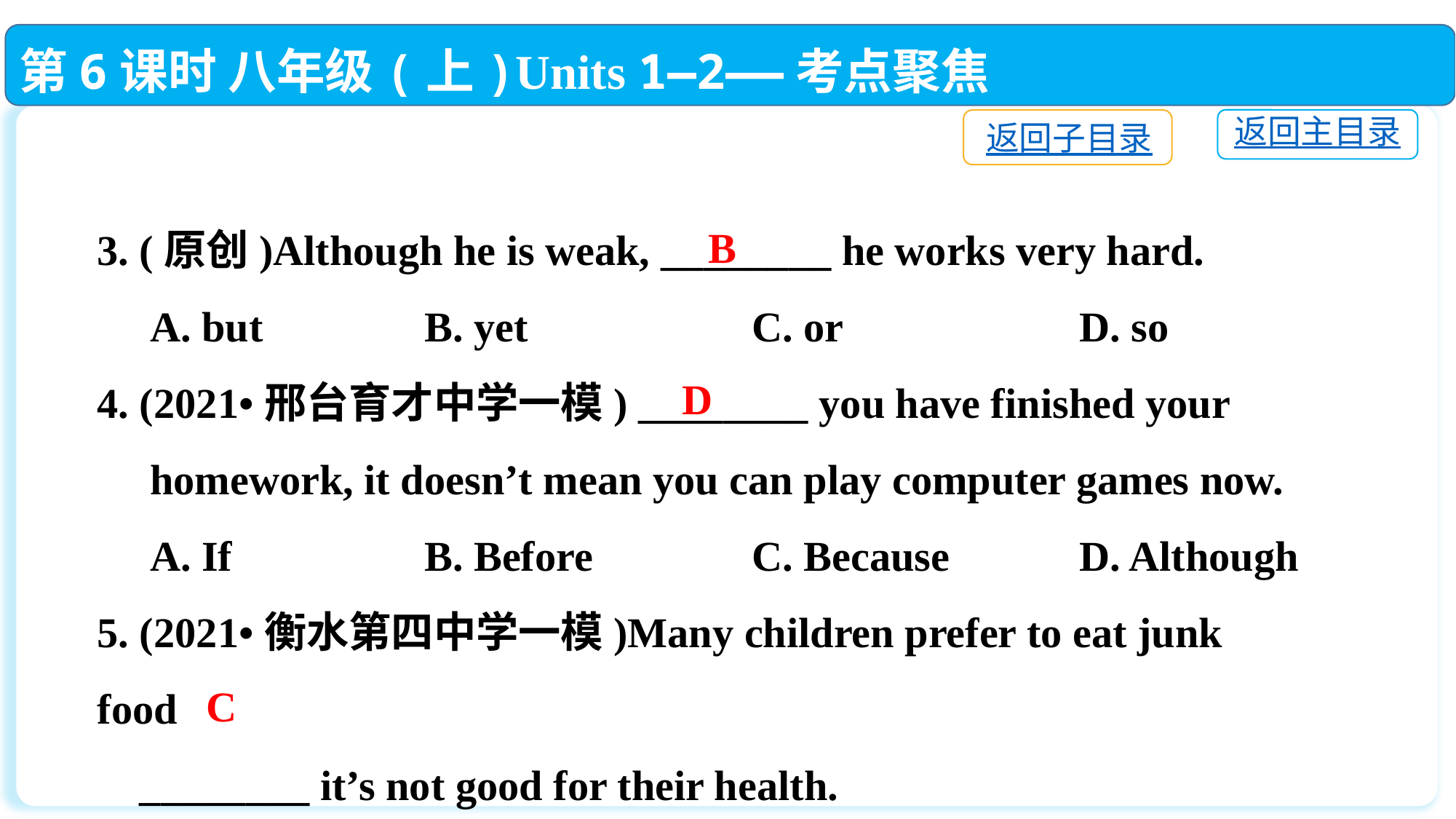

第6课时 八年级(上)Units 1—2——考点聚焦

返回主目录

返回子目录
3. (原创)Although he is weak, ________ he works very hard.
     A. but		B. yet			C. or			D. so
4. (2021•邢台育才中学一模) ________ you have finished your
     homework, it doesn’t mean you can play computer games now.
     A. If		B. Before		C. Because	 	D. Although
5. (2021•衡水第四中学一模)Many children prefer to eat junk food
    ________ it’s not good for their health.
   A. so		B. if			C. although		D. unless
B
D
C